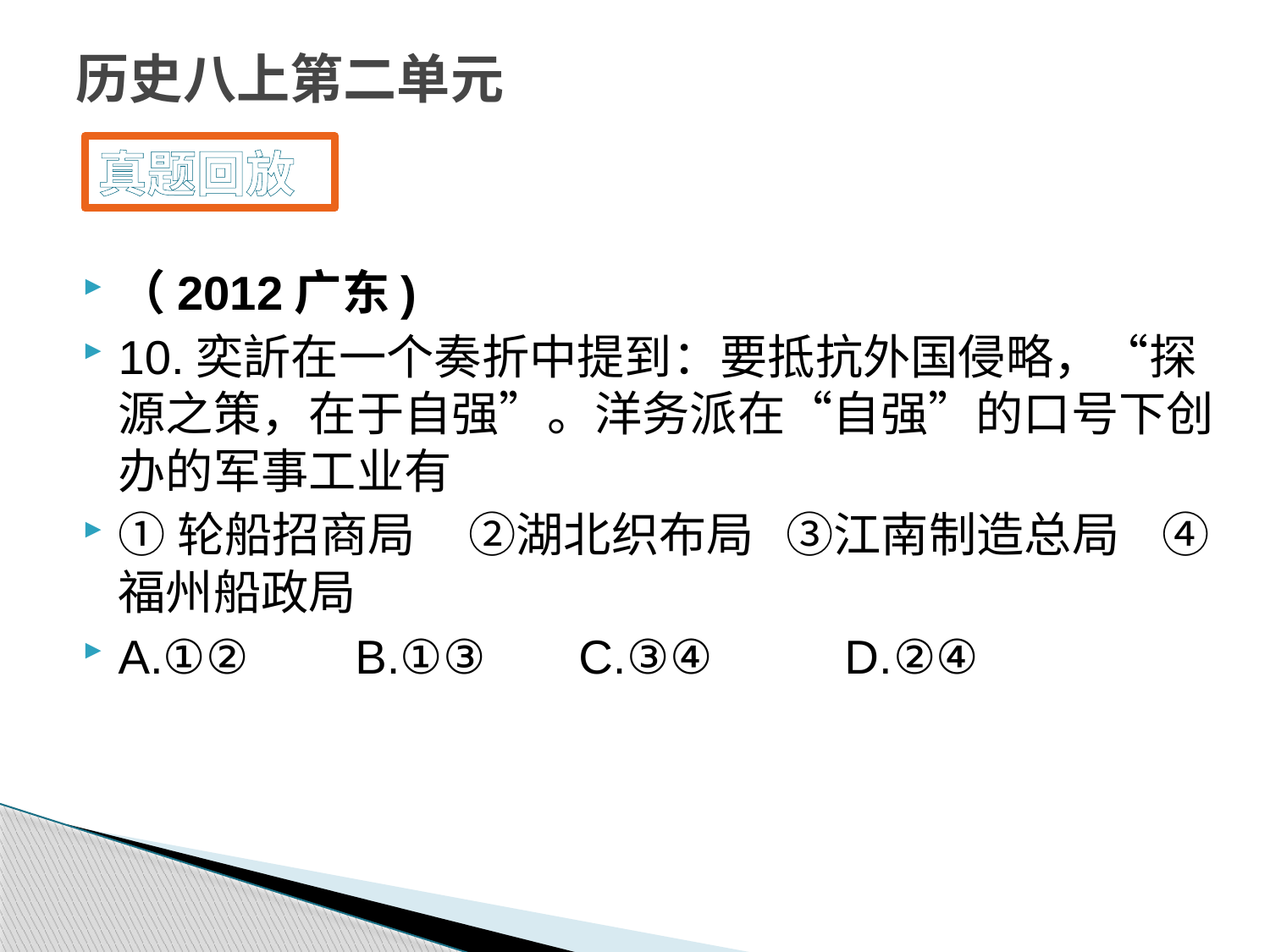

# 历史八上第二单元
真题回放
（2012广东)
10.奕訢在一个奏折中提到：要抵抗外国侵略，“探源之策，在于自强”。洋务派在“自强”的口号下创办的军事工业有
①轮船招商局     ②湖北织布局   ③江南制造总局    ④福州船政局
A.①②        B.①③       C.③④          D.②④